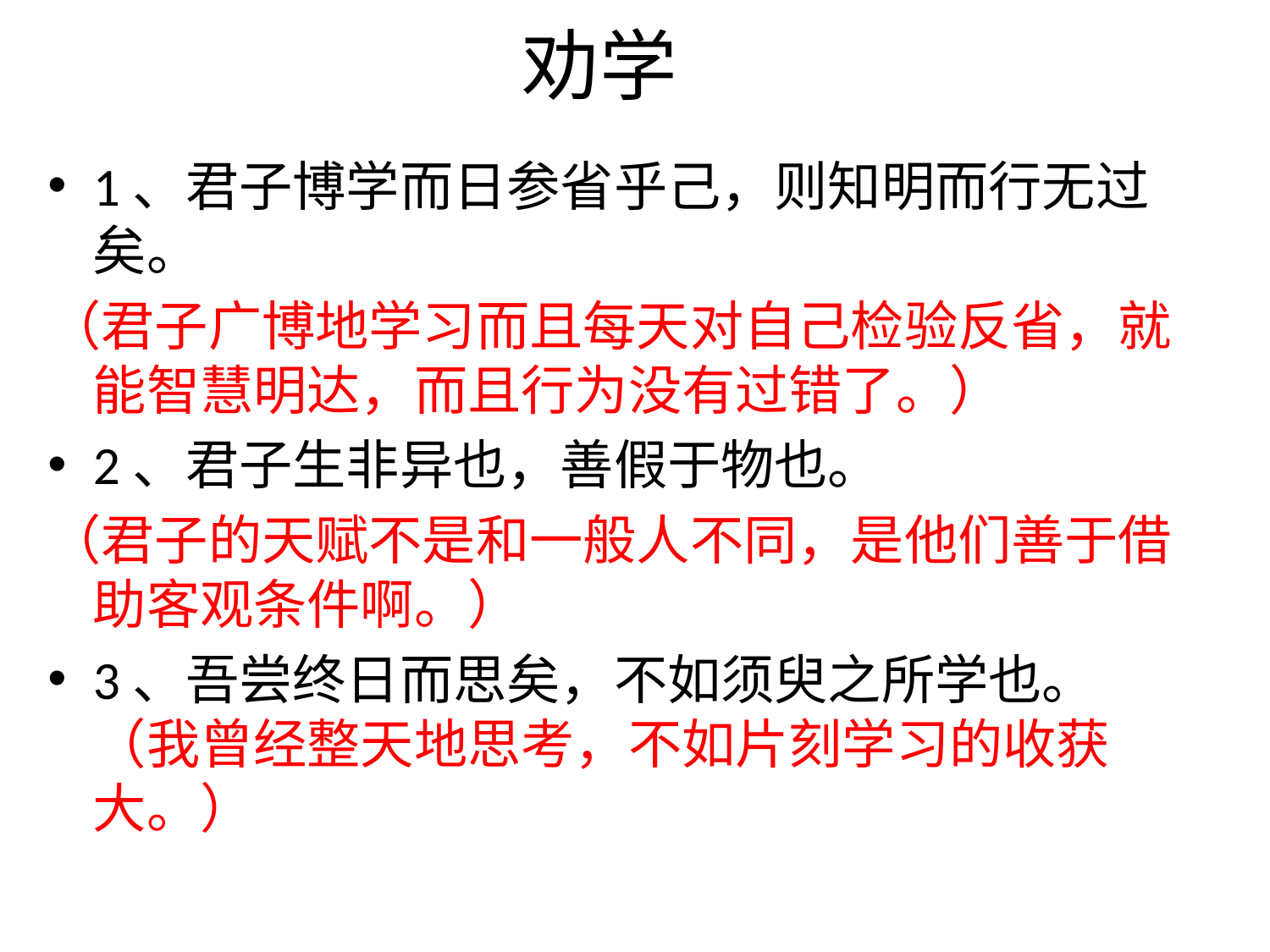

# 劝学
1、君子博学而日参省乎己，则知明而行无过矣。
（君子广博地学习而且每天对自己检验反省，就能智慧明达，而且行为没有过错了。）
2、君子生非异也，善假于物也。
（君子的天赋不是和一般人不同，是他们善于借助客观条件啊。）
3、吾尝终日而思矣，不如须臾之所学也。（我曾经整天地思考，不如片刻学习的收获大。）